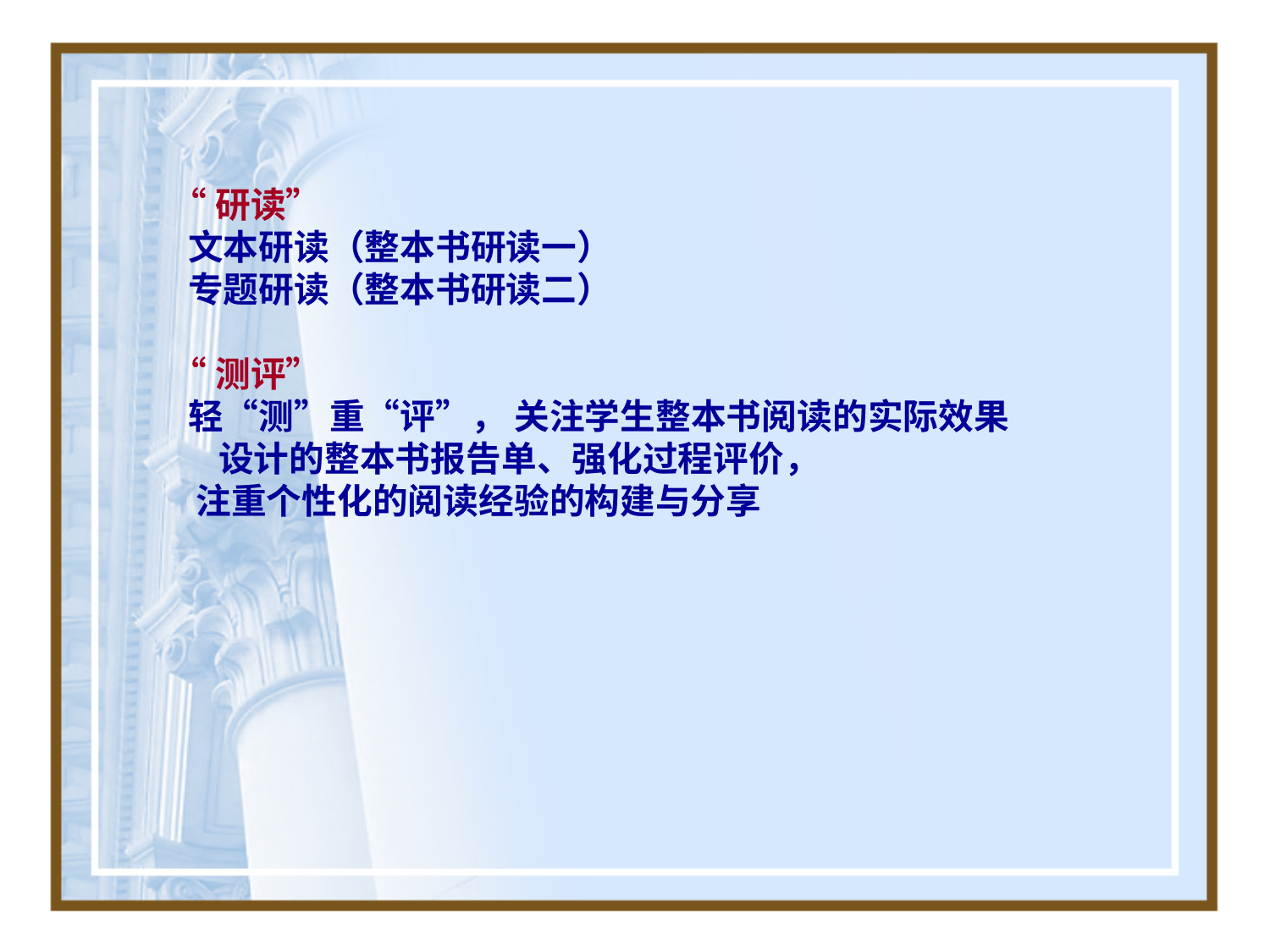

“研读”
    文本研读（整本书研读一）
    专题研读（整本书研读二）

   “测评”
    轻“测”重“评”， 关注学生整本书阅读的实际效果
        设计的整本书报告单、强化过程评价，
     注重个性化的阅读经验的构建与分享